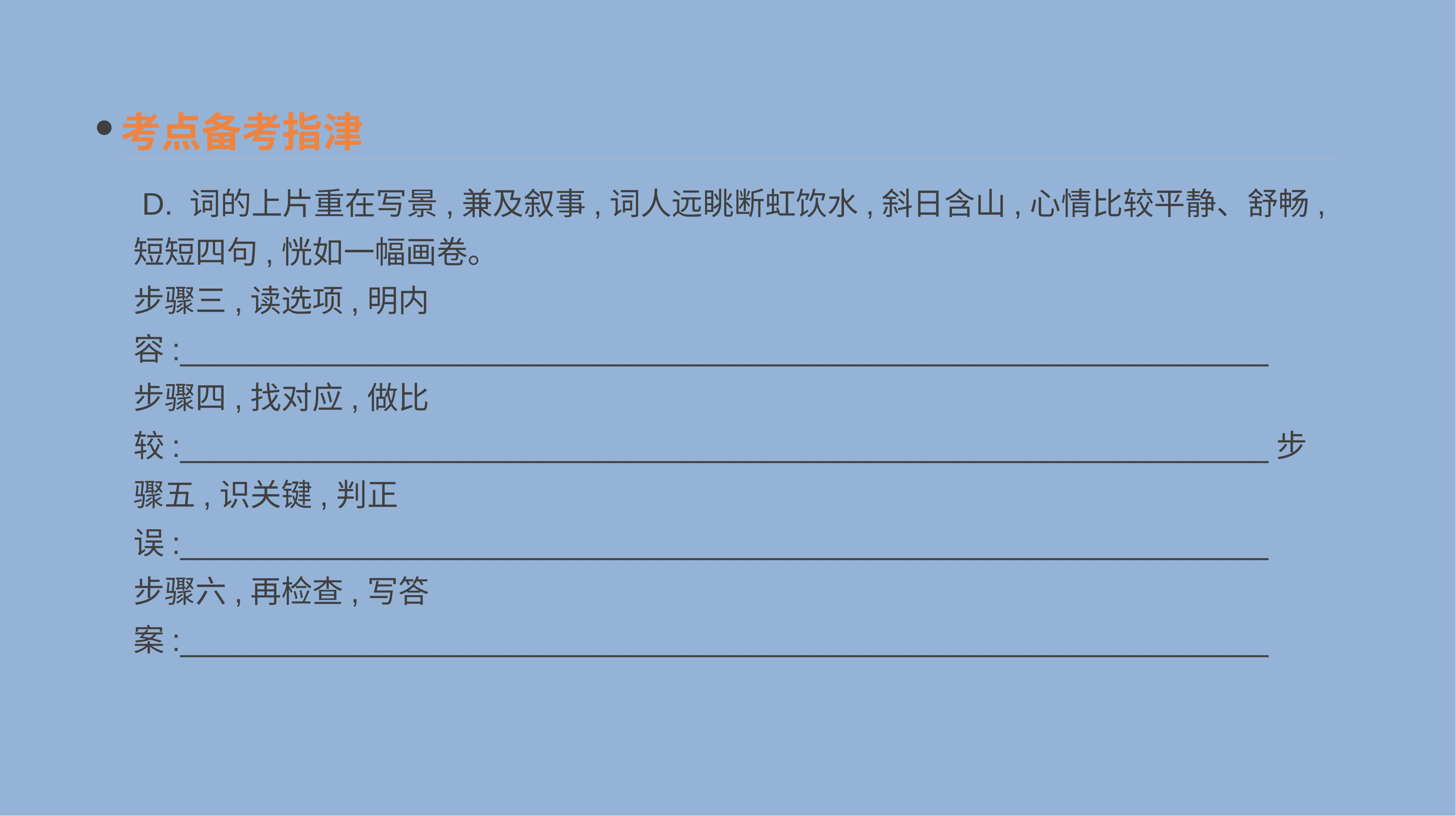

考点备考指津

 D. 词的上片重在写景,兼及叙事,词人远眺断虹饮水,斜日含山,心情比较平静、舒畅,短短四句,恍如一幅画卷。
步骤三,读选项,明内容:_______________________________________________________________
步骤四,找对应,做比较:_______________________________________________________________步骤五,识关键,判正误:_______________________________________________________________
步骤六,再检查,写答案:_______________________________________________________________